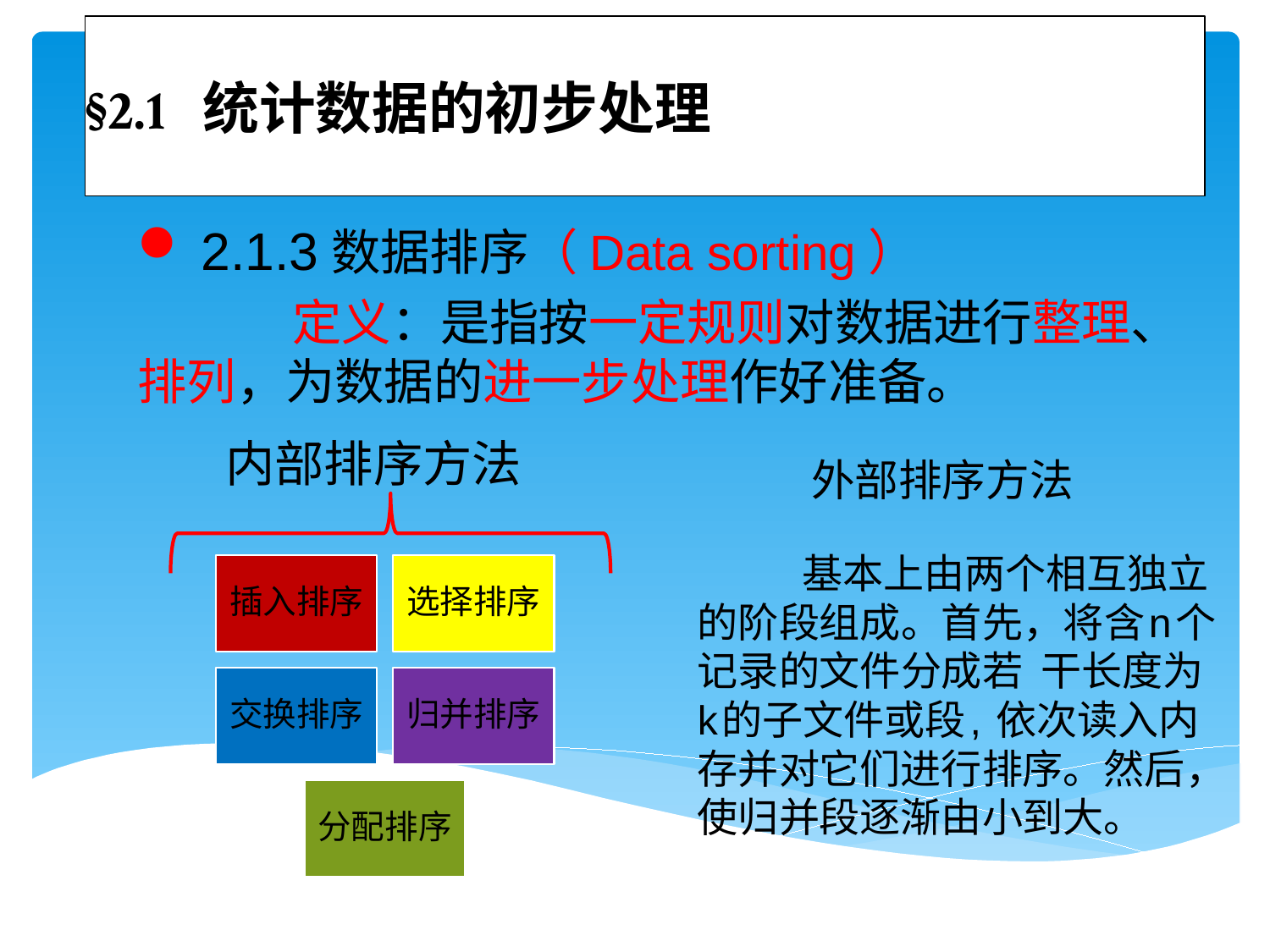

# §2.1  统计数据的初步处理
2.1.3数据排序（Data sorting）
             定义：是指按一定规则对数据进行整理、排列，为数据的进一步处理作好准备。

     内部排序方法

                        外部排序方法

           基本上由两个相互独立的阶段组成。首先，将含n个记录的文件分成若  干长度为k的子文件或段, 依次读入内存并对它们进行排序。然后，使归并段逐渐由小到大。

插入排序
选择排序
交换排序
归并排序
分配排序